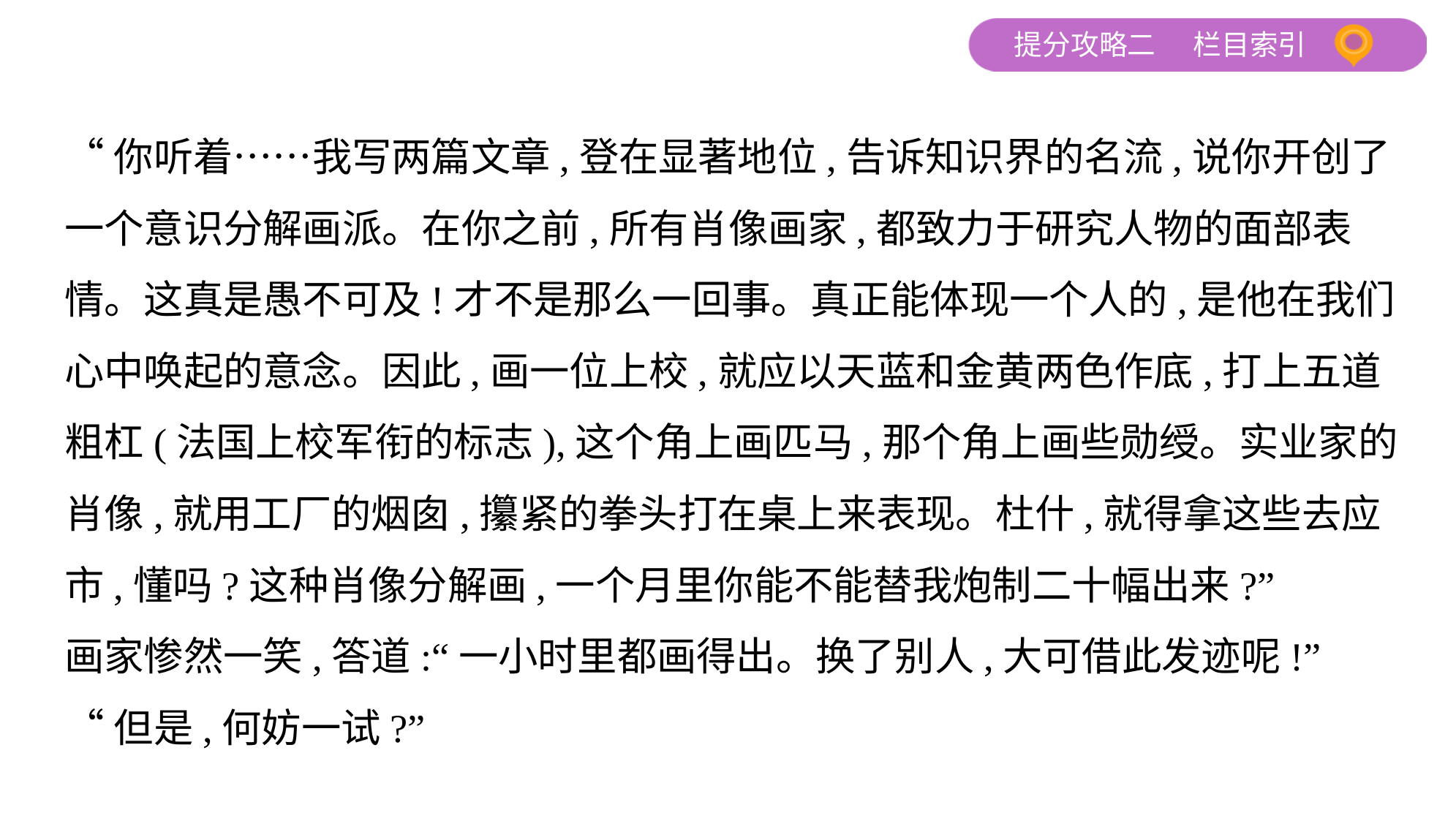

“你听着……我写两篇文章,登在显著地位,告诉知识界的名流,说你开创了
一个意识分解画派。在你之前,所有肖像画家,都致力于研究人物的面部表
情。这真是愚不可及!才不是那么一回事。真正能体现一个人的,是他在我们
心中唤起的意念。因此,画一位上校,就应以天蓝和金黄两色作底,打上五道
粗杠(法国上校军衔的标志),这个角上画匹马,那个角上画些勋绶。实业家的
肖像,就用工厂的烟囱,攥紧的拳头打在桌上来表现。杜什,就得拿这些去应
市,懂吗?这种肖像分解画,一个月里你能不能替我炮制二十幅出来?”
画家惨然一笑,答道:“一小时里都画得出。换了别人,大可借此发迹呢!”
“但是,何妨一试?”